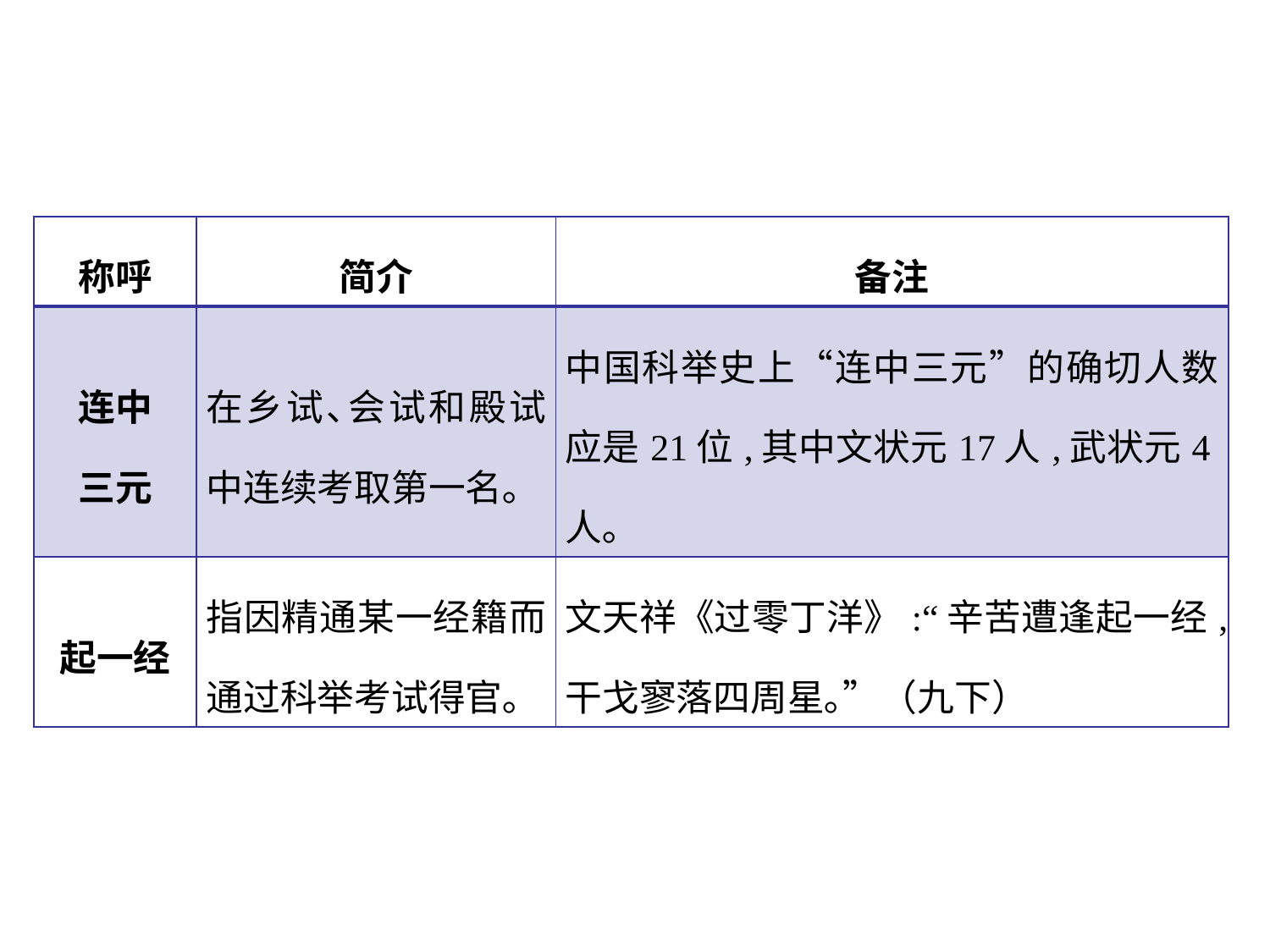

| 称呼 | 简介 | 备注 |
| --- | --- | --- |
| 连中 三元 | 在乡试､会试和殿试中连续考取第一名｡ | 中国科举史上“连中三元”的确切人数应是21位,其中文状元17人,武状元4人｡ |
| 起一经 | 指因精通某一经籍而通过科举考试得官｡ | 文天祥《过零丁洋》:“辛苦遭逢起一经,干戈寥落四周星｡”（九下） |